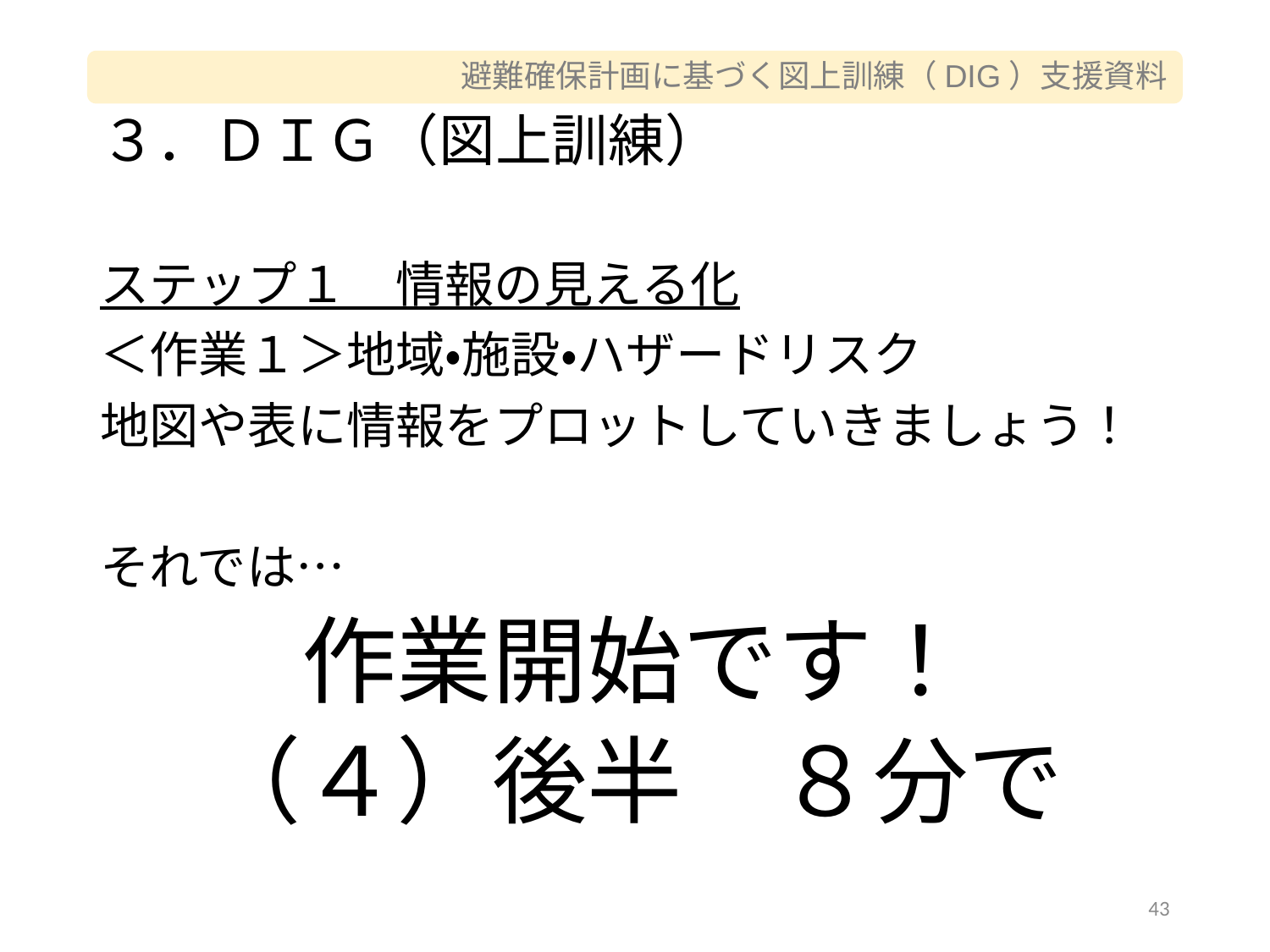

# ３．ＤＩＧ（図上訓練）
ステップ１　情報の見える化
＜作業１＞地域・施設・ハザードリスク
地図や表に情報をプロットしていきましょう！

それでは…
作業開始です！
（４）後半　８分で
43